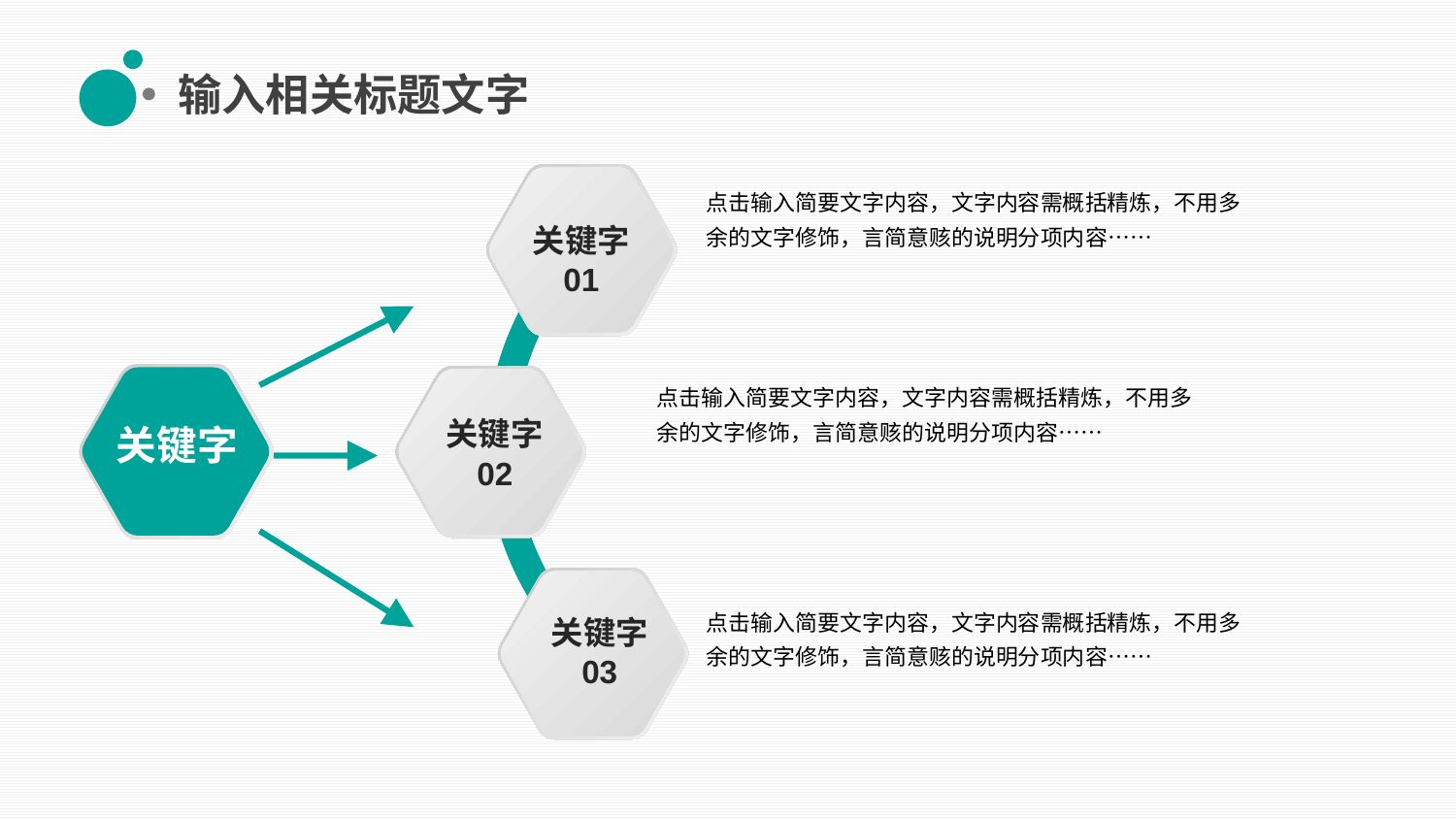

输入相关标题文字

点击输入简要文字内容，文字内容需概括精炼，不用多余的文字修饰，言简意赅的说明分项内容……

关键字
01

点击输入简要文字内容，文字内容需概括精炼，不用多余的文字修饰，言简意赅的说明分项内容……
关键字
02
关键字

点击输入简要文字内容，文字内容需概括精炼，不用多余的文字修饰，言简意赅的说明分项内容……
关键字
03